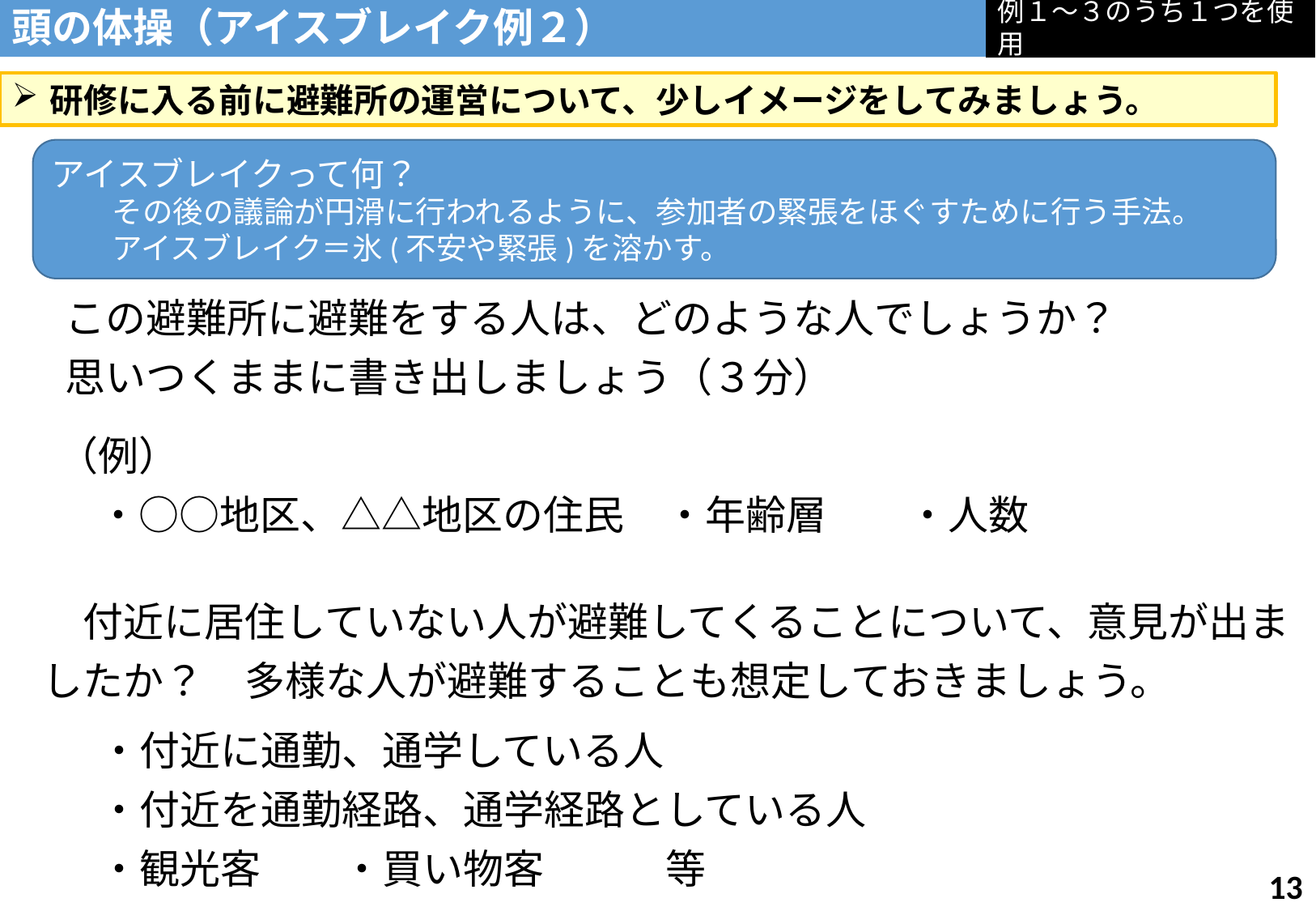

例１～３のうち１つを使用
頭の体操（アイスブレイク例２）
研修に入る前に避難所の運営について、少しイメージをしてみましょう。
アイスブレイクって何？
　　その後の議論が円滑に行われるように、参加者の緊張をほぐすために行う手法。
　　アイスブレイク＝氷(不安や緊張)を溶かす。
　この避難所に避難をする人は、どのような人でしょうか？
　思いつくままに書き出しましょう（３分）
（例）
　・○○地区、△△地区の住民　・年齢層　　・人数
　付近に居住していない人が避難してくることについて、意見が出ましたか？　多様な人が避難することも想定しておきましょう。
　・付近に通勤、通学している人
　・付近を通勤経路、通学経路としている人
　・観光客　　・買い物客　　　等
13